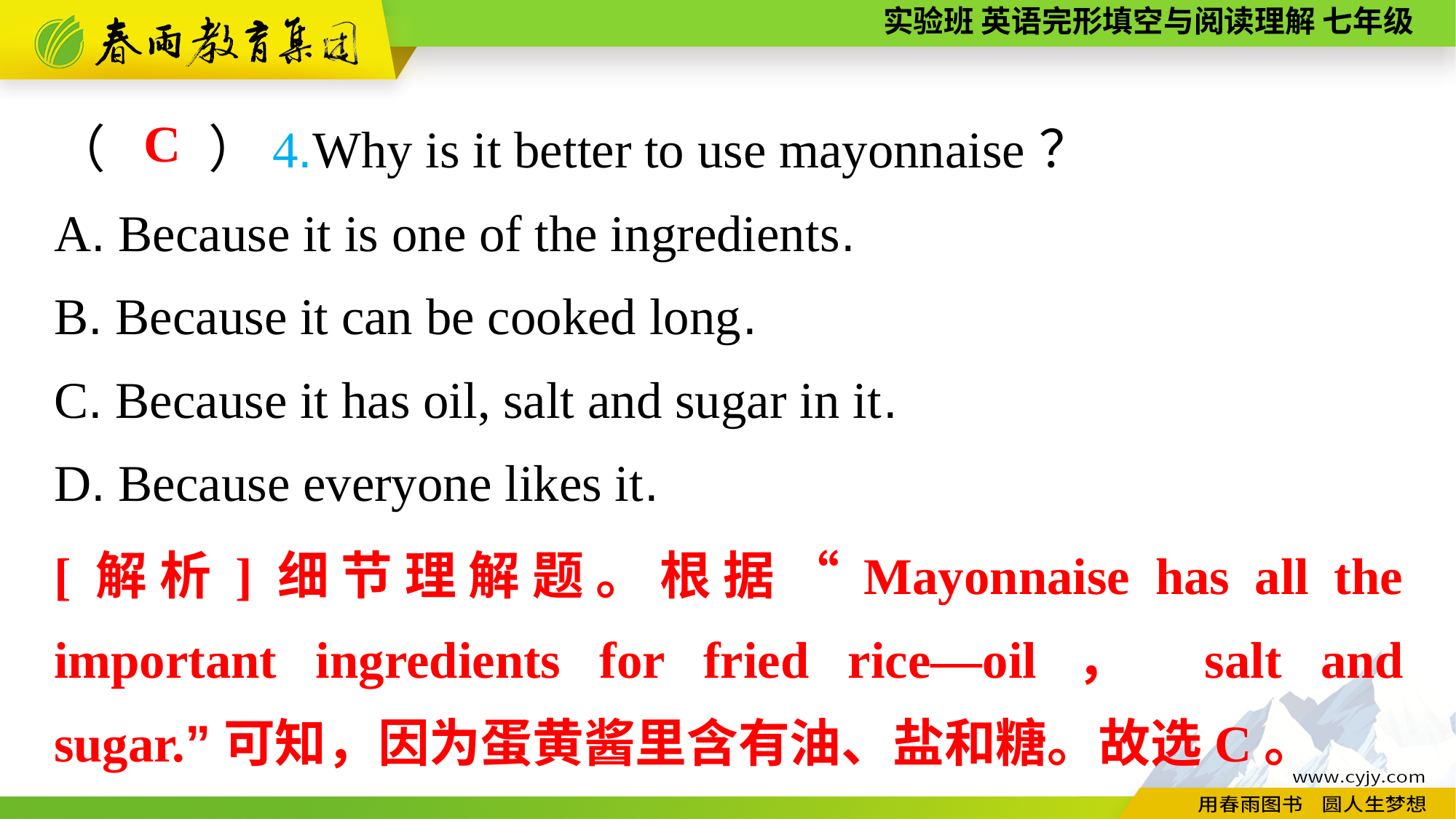

（　　）4.Why is it better to use mayonnaise？
A. Because it is one of the ingredients.
B. Because it can be cooked long.
C. Because it has oil, salt and sugar in it.
D. Because everyone likes it.
C
[解析]细节理解题。根据“Mayonnaise has all the important ingredients for fried rice—oil， salt and sugar.”可知，因为蛋黄酱里含有油、盐和糖。故选C。